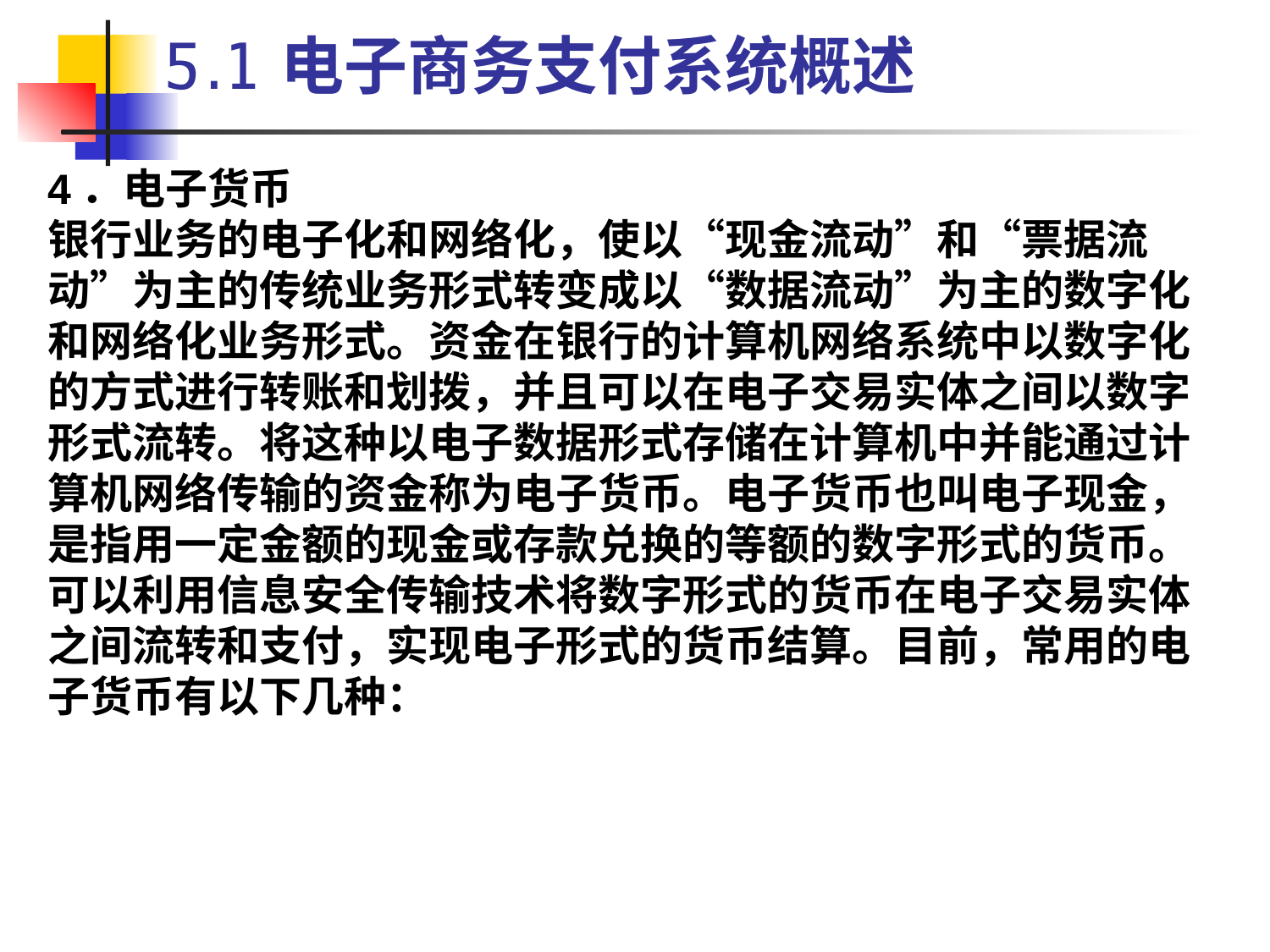

5.1电子商务支付系统概述
4．电子货币
银行业务的电子化和网络化，使以“现金流动”和“票据流动”为主的传统业务形式转变成以“数据流动”为主的数字化和网络化业务形式。资金在银行的计算机网络系统中以数字化的方式进行转账和划拨，并且可以在电子交易实体之间以数字形式流转。将这种以电子数据形式存储在计算机中并能通过计算机网络传输的资金称为电子货币。电子货币也叫电子现金，是指用一定金额的现金或存款兑换的等额的数字形式的货币。可以利用信息安全传输技术将数字形式的货币在电子交易实体之间流转和支付，实现电子形式的货币结算。目前，常用的电子货币有以下几种：